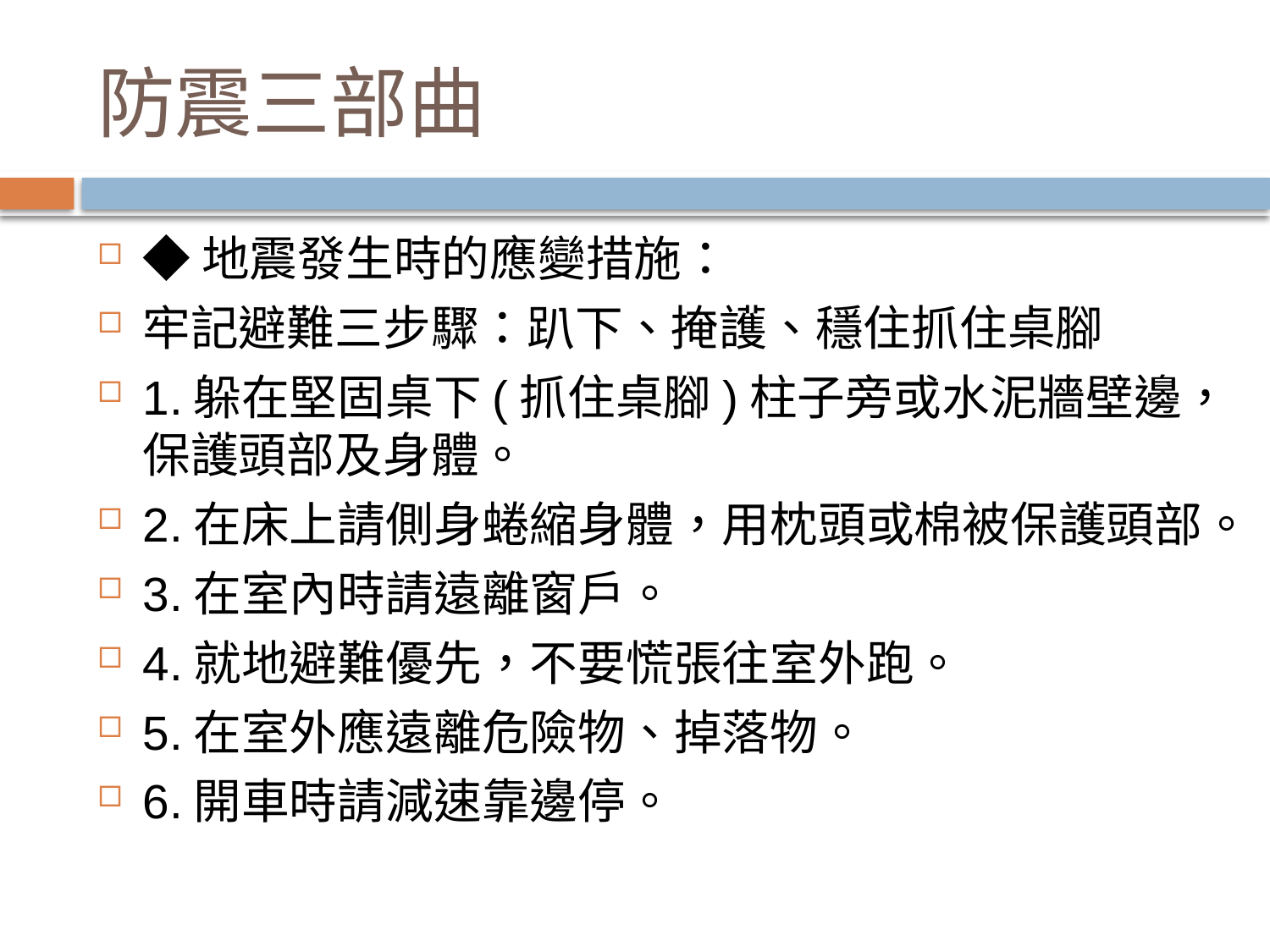

# 防震三部曲
◆地震發生時的應變措施：
牢記避難三步驟：趴下、掩護、穩住抓住桌腳
1.躲在堅固桌下(抓住桌腳)柱子旁或水泥牆壁邊，保護頭部及身體。
2.在床上請側身蜷縮身體，用枕頭或棉被保護頭部。
3.在室內時請遠離窗戶。
4.就地避難優先，不要慌張往室外跑。
5.在室外應遠離危險物、掉落物。
6.開車時請減速靠邊停。